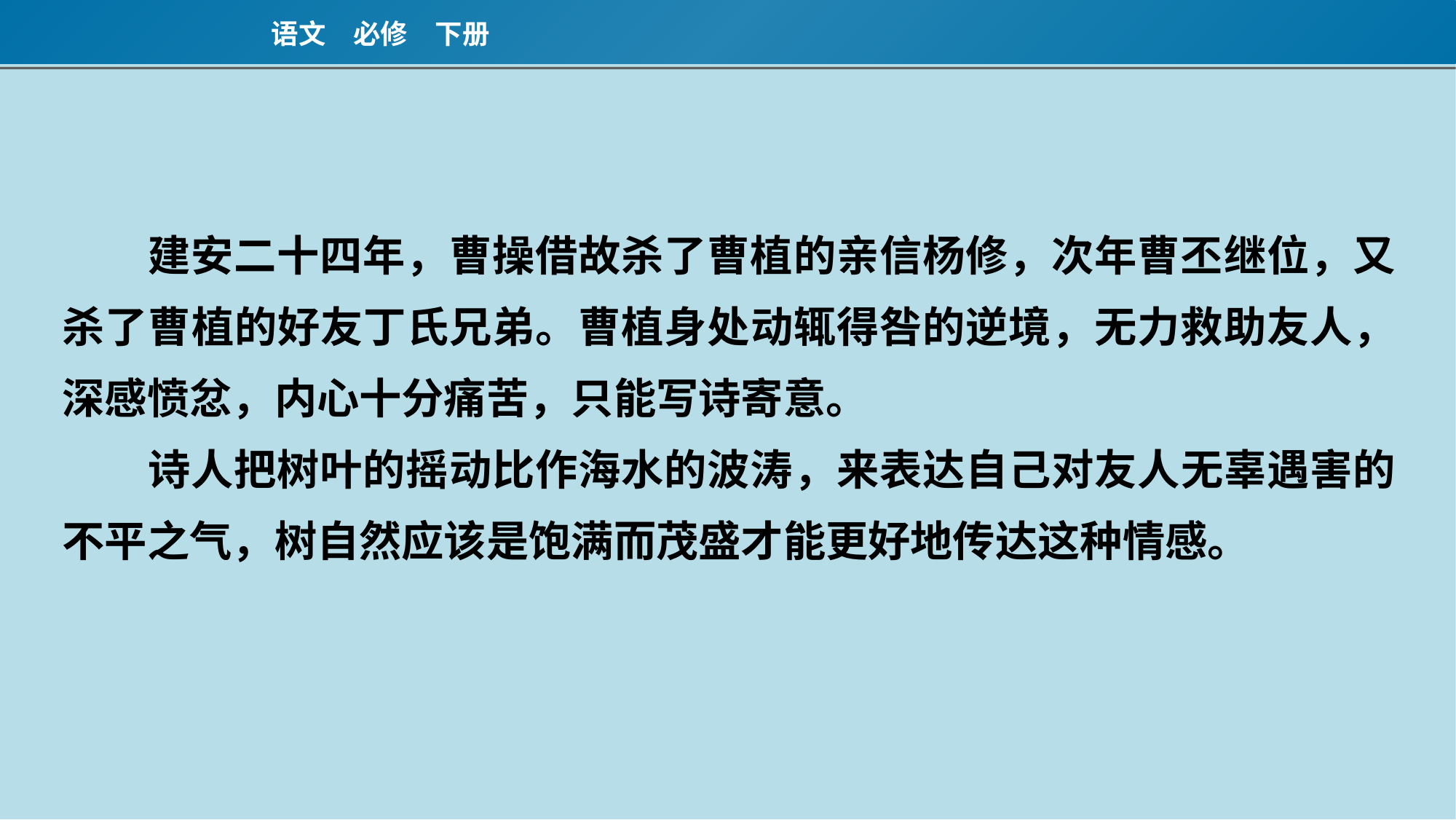

建安二十四年，曹操借故杀了曹植的亲信杨修，次年曹丕继位，又杀了曹植的好友丁氏兄弟。曹植身处动辄得咎的逆境，无力救助友人，深感愤忿，内心十分痛苦，只能写诗寄意。
诗人把树叶的摇动比作海水的波涛，来表达自己对友人无辜遇害的不平之气，树自然应该是饱满而茂盛才能更好地传达这种情感。